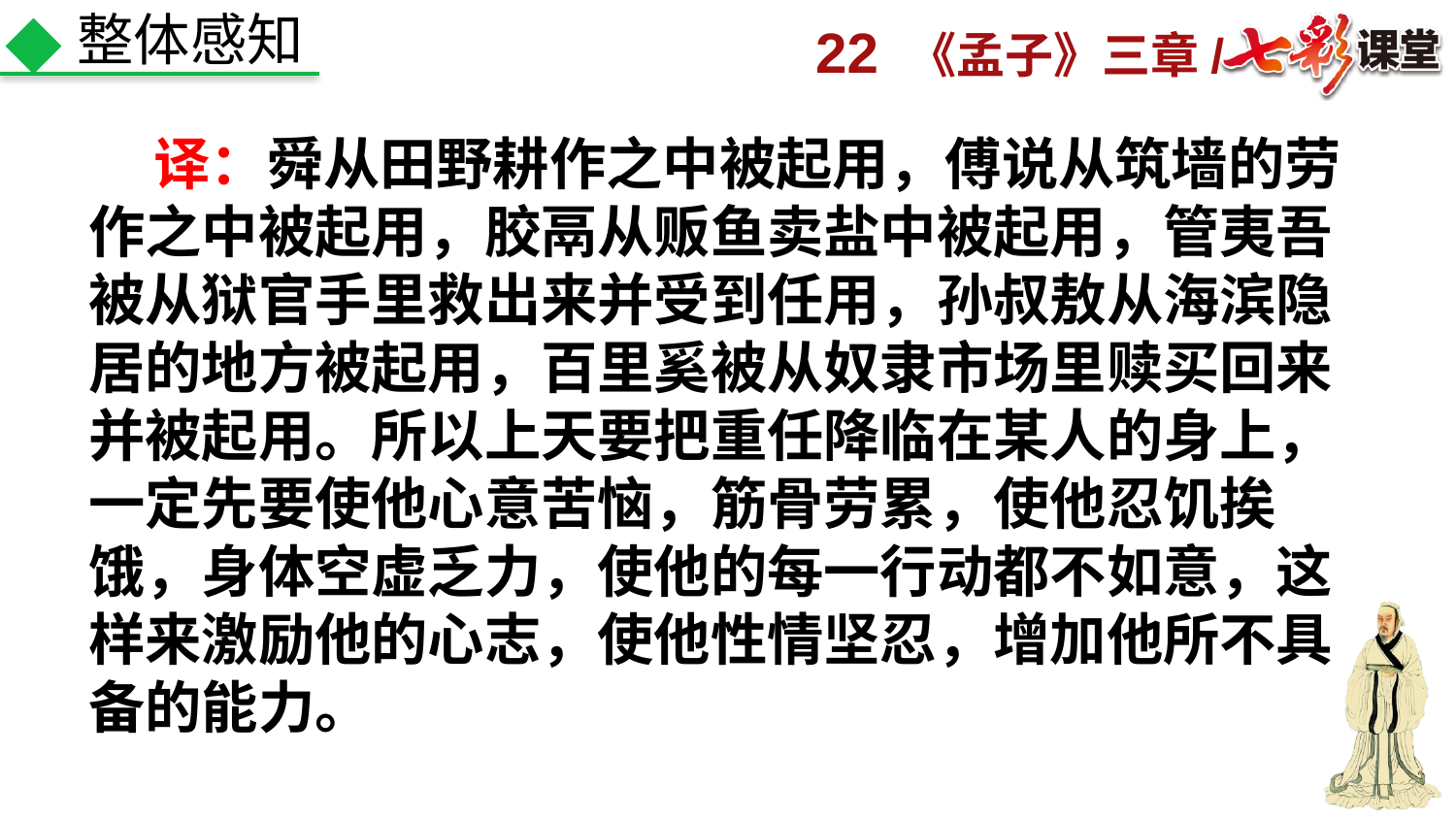

整体感知

    译：舜从田野耕作之中被起用，傅说从筑墙的劳作之中被起用，胶鬲从贩鱼卖盐中被起用，管夷吾被从狱官手里救出来并受到任用，孙叔敖从海滨隐居的地方被起用，百里奚被从奴隶市场里赎买回来并被起用。所以上天要把重任降临在某人的身上，一定先要使他心意苦恼，筋骨劳累，使他忍饥挨饿，身体空虚乏力，使他的每一行动都不如意，这样来激励他的心志，使他性情坚忍，增加他所不具备的能力。